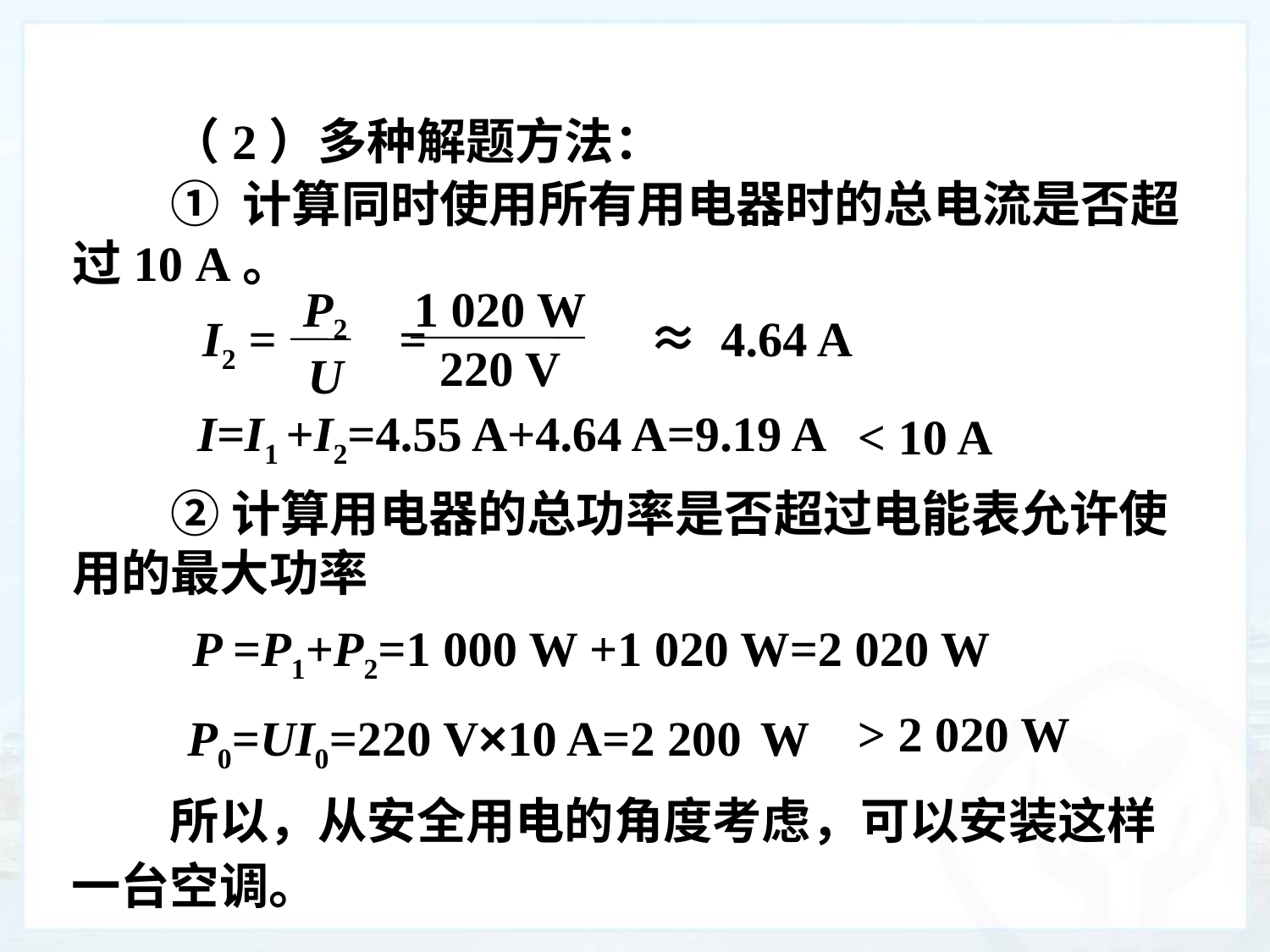

（2）多种解题方法：
　　①  计算同时使用所有用电器时的总电流是否超过10 A。
P2
U
1 020 W
220 V
I2 =　　= 　　　　≈ 4.64 A

I=I1 +I2=4.55 A+4.64 A=9.19 A
< 10 A
　　② 计算用电器的总功率是否超过电能表允许使用的最大功率
P =P1+P2=1 000 W +1 020 W=2 020 W
> 2 020 W
P0=UI0=220 V×10 A=2 200  W
　　所以，从安全用电的角度考虑，可以安装这样一台空调。